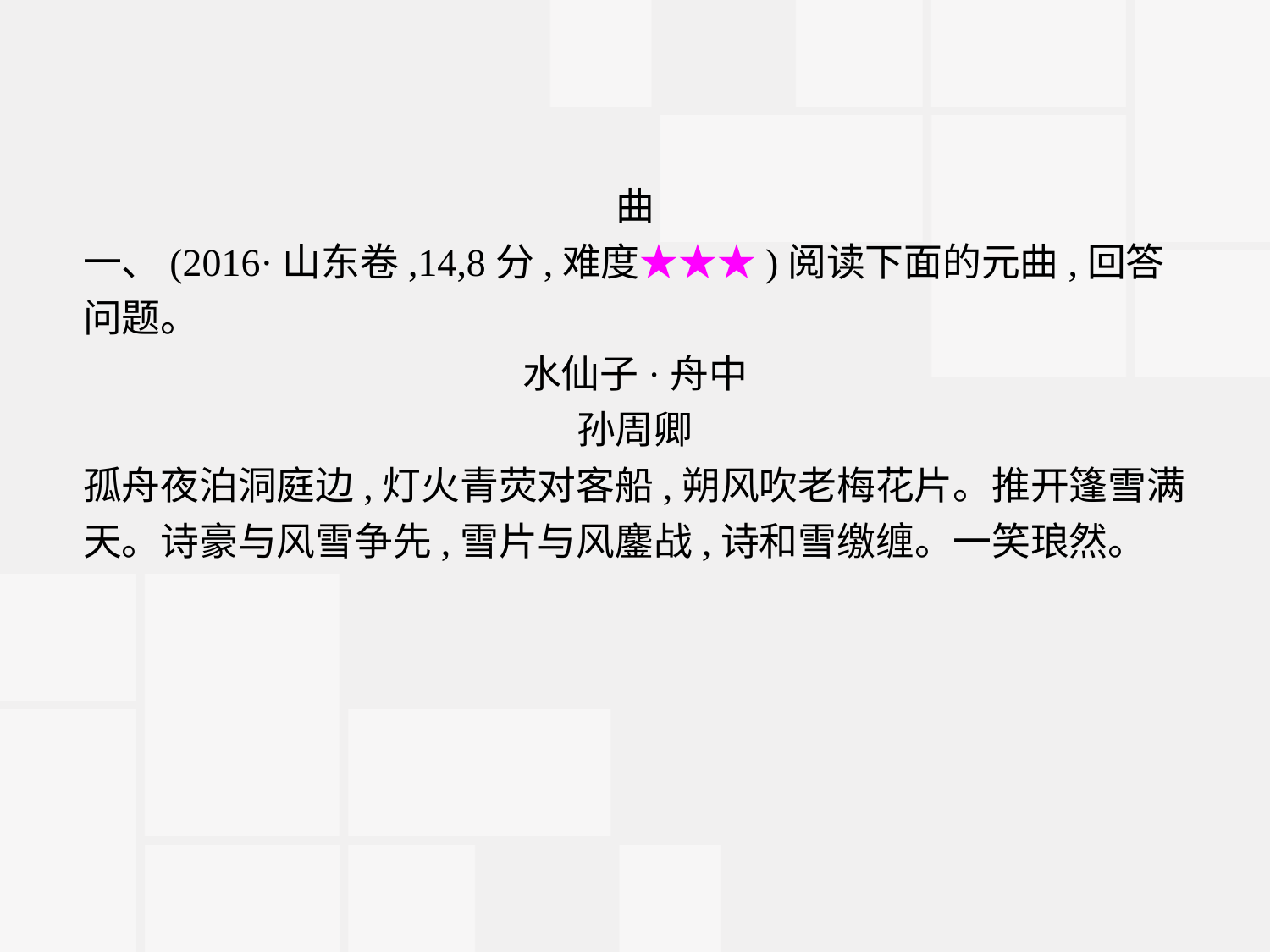

曲
一、(2016·山东卷,14,8分,难度★★★)阅读下面的元曲,回答问题。
水仙子·舟中
孙周卿
孤舟夜泊洞庭边,灯火青荧对客船,朔风吹老梅花片。推开篷雪满天。诗豪与风雪争先,雪片与风鏖战,诗和雪缴缠。一笑琅然。